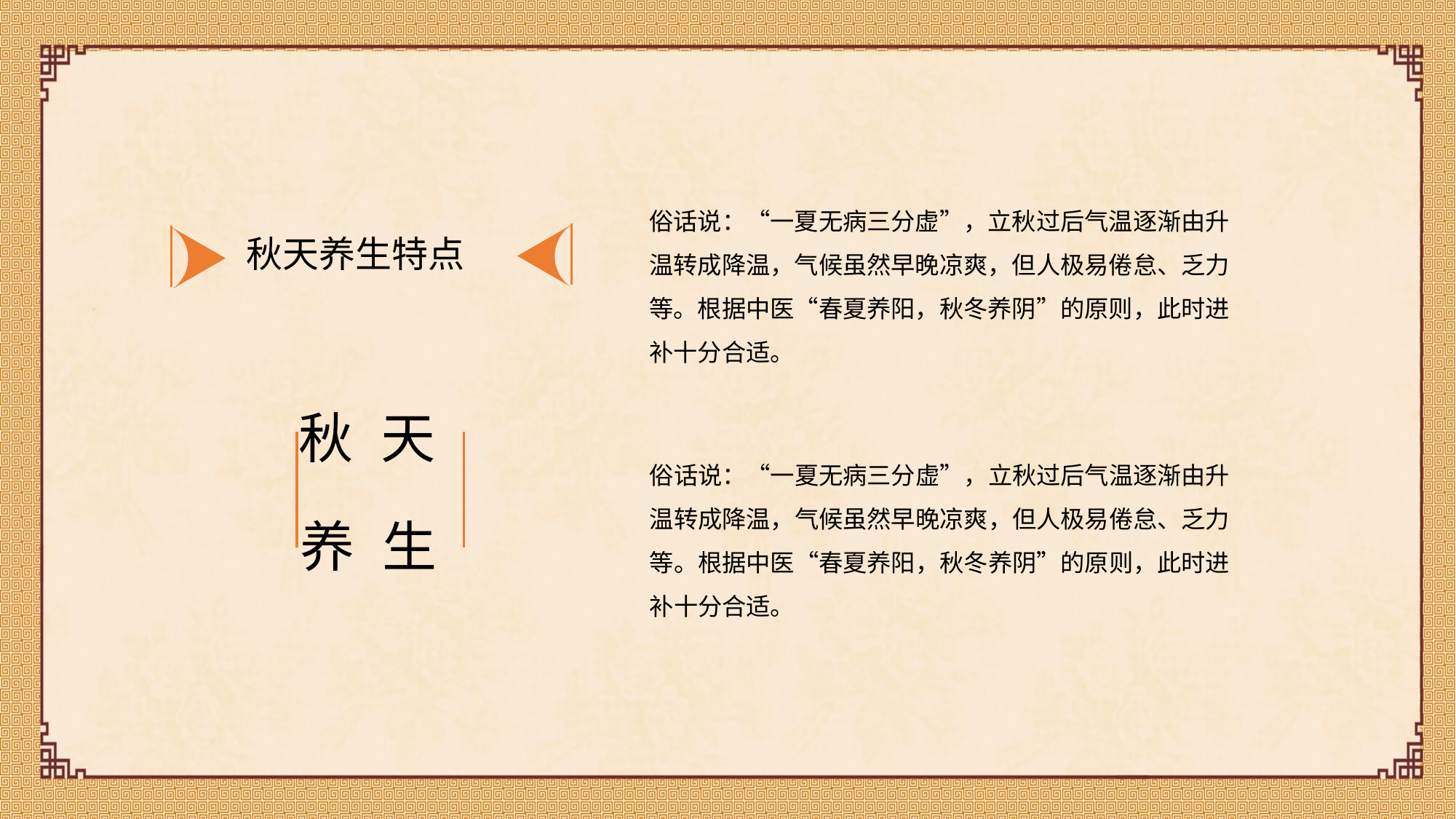

俗话说：“一夏无病三分虚”，立秋过后气温逐渐由升温转成降温，气候虽然早晚凉爽，但人极易倦怠、乏力等。根据中医“春夏养阳，秋冬养阴”的原则，此时进补十分合适。
秋天养生特点

天
秋
养
生
俗话说：“一夏无病三分虚”，立秋过后气温逐渐由升温转成降温，气候虽然早晚凉爽，但人极易倦怠、乏力等。根据中医“春夏养阳，秋冬养阴”的原则，此时进补十分合适。